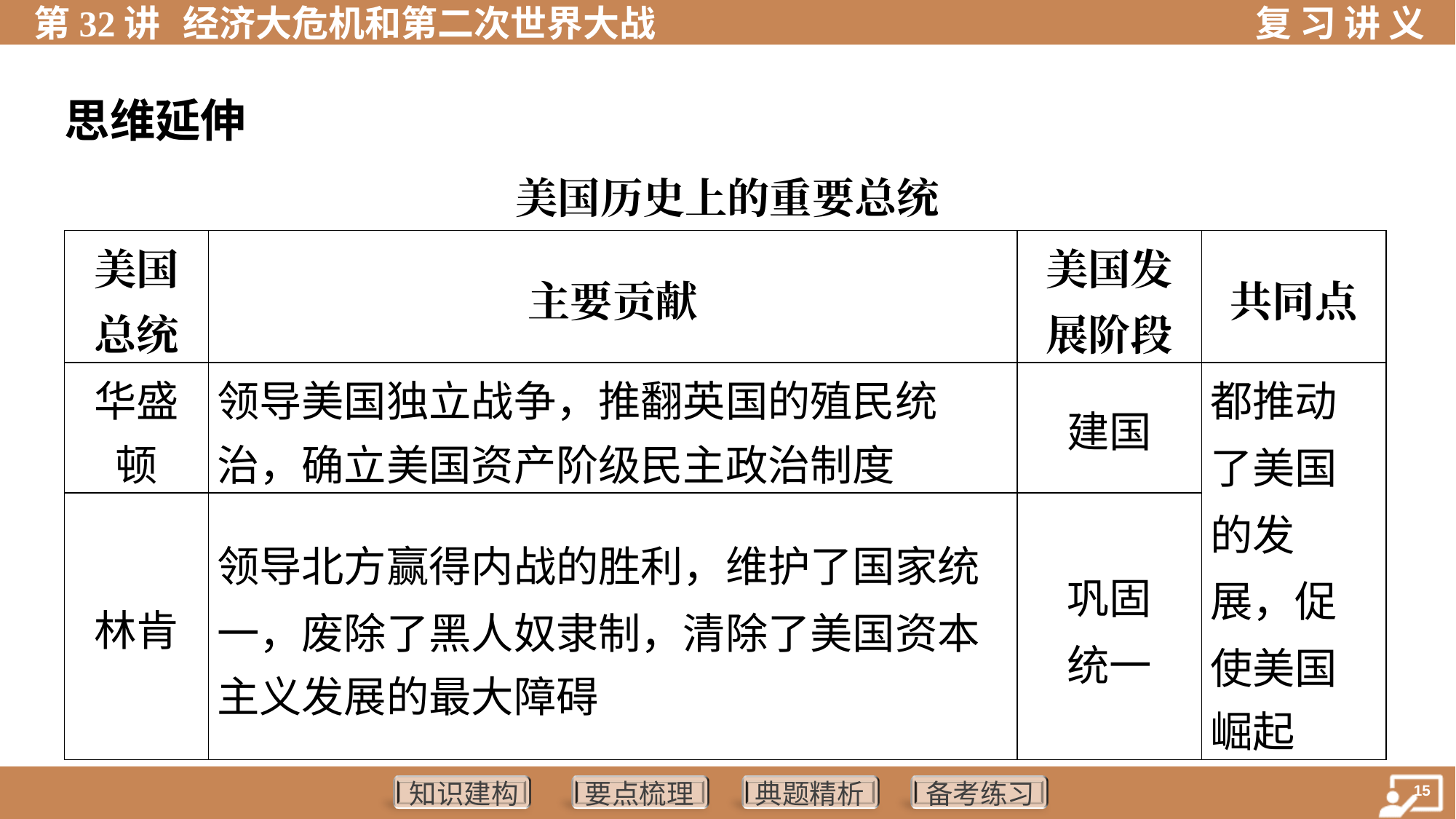

思维延伸
美国历史上的重要总统
| 美国 总统 | 主要贡献 | 美国发 展阶段 | 共同点 |
| --- | --- | --- | --- |
| 华盛 顿 | 领导美国独立战争，推翻英国的殖民统 治，确立美国资产阶级民主政治制度 | 建国 | 都推动 了美国 的发 展，促 使美国 崛起 |
| 林肯 | 领导北方赢得内战的胜利，维护了国家统 一，废除了黑人奴隶制，清除了美国资本 主义发展的最大障碍 | 巩固 统一 |  |